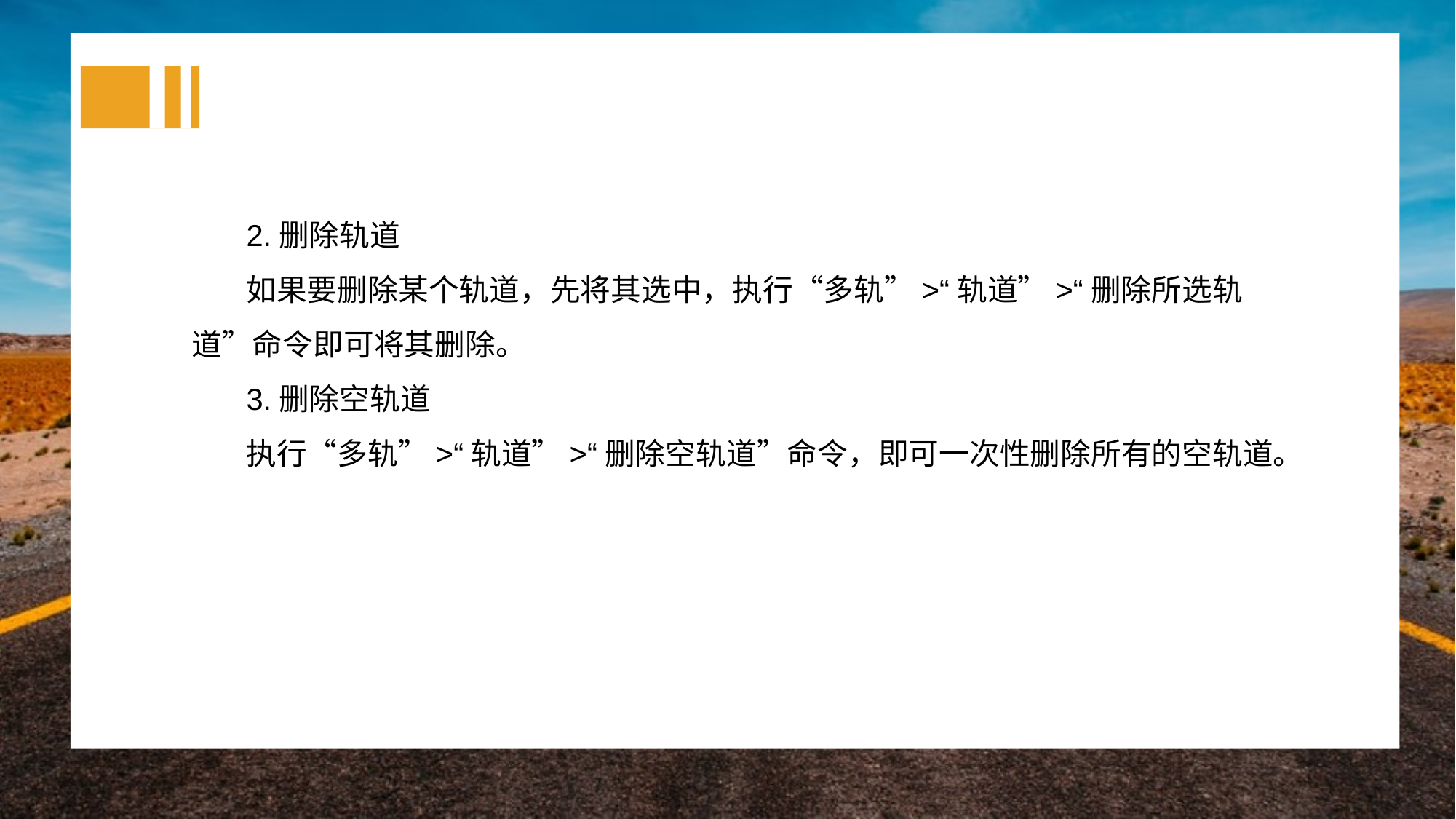

2.删除轨道
如果要删除某个轨道，先将其选中，执行“多轨”>“轨道”>“删除所选轨道”命令即可将其删除。
3.删除空轨道
执行“多轨”>“轨道”>“删除空轨道”命令，即可一次性删除所有的空轨道。